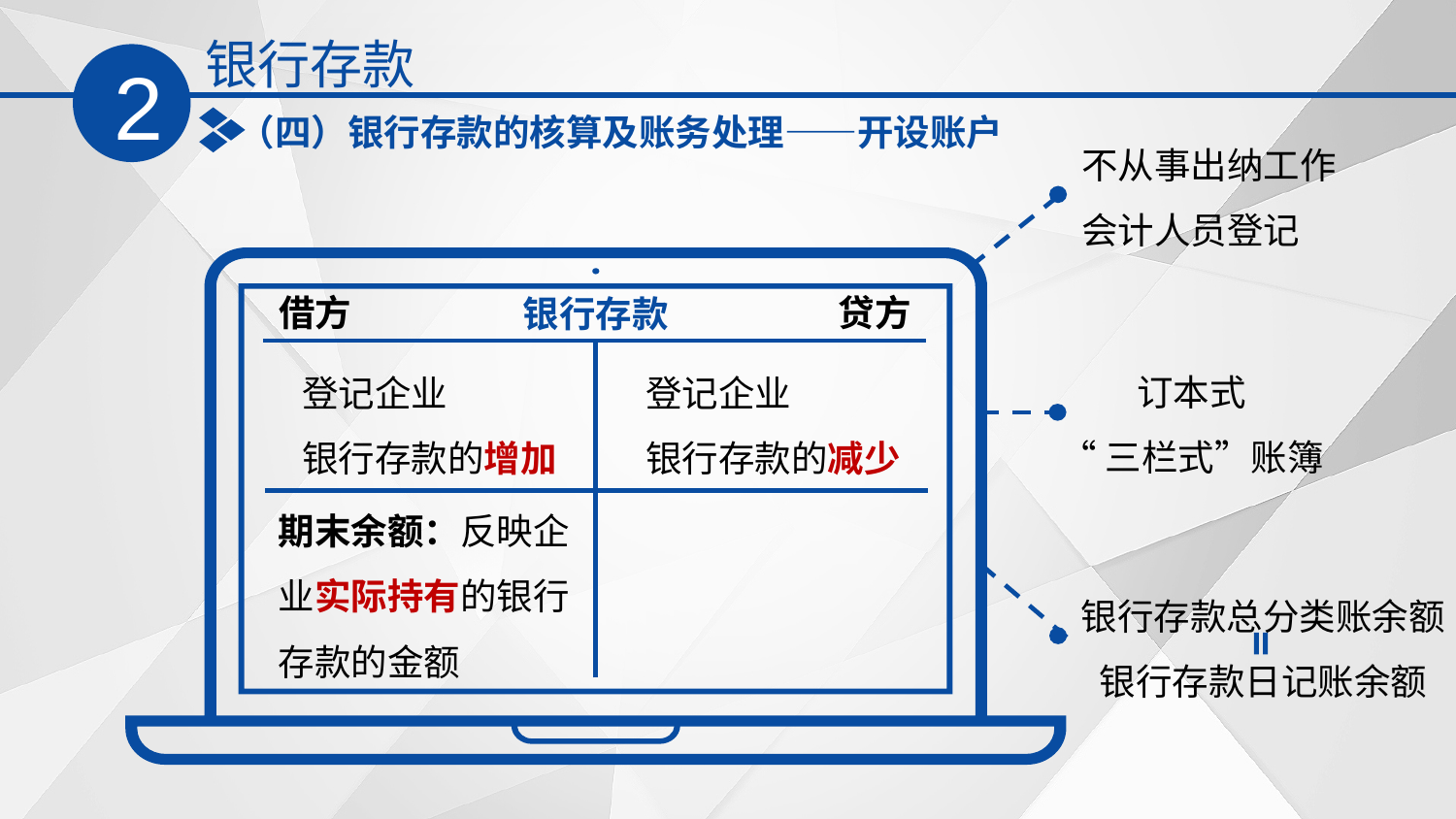

银行存款
2

（四）银行存款的核算及账务处理——开设账户

不从事出纳工作
会计人员登记

借方
贷方
银行存款
订本式
“三栏式”账簿
登记企业
银行存款的增加
登记企业
银行存款的减少

期末余额：反映企业实际持有的银行存款的金额
银行存款总分类账余额
银行存款日记账余额